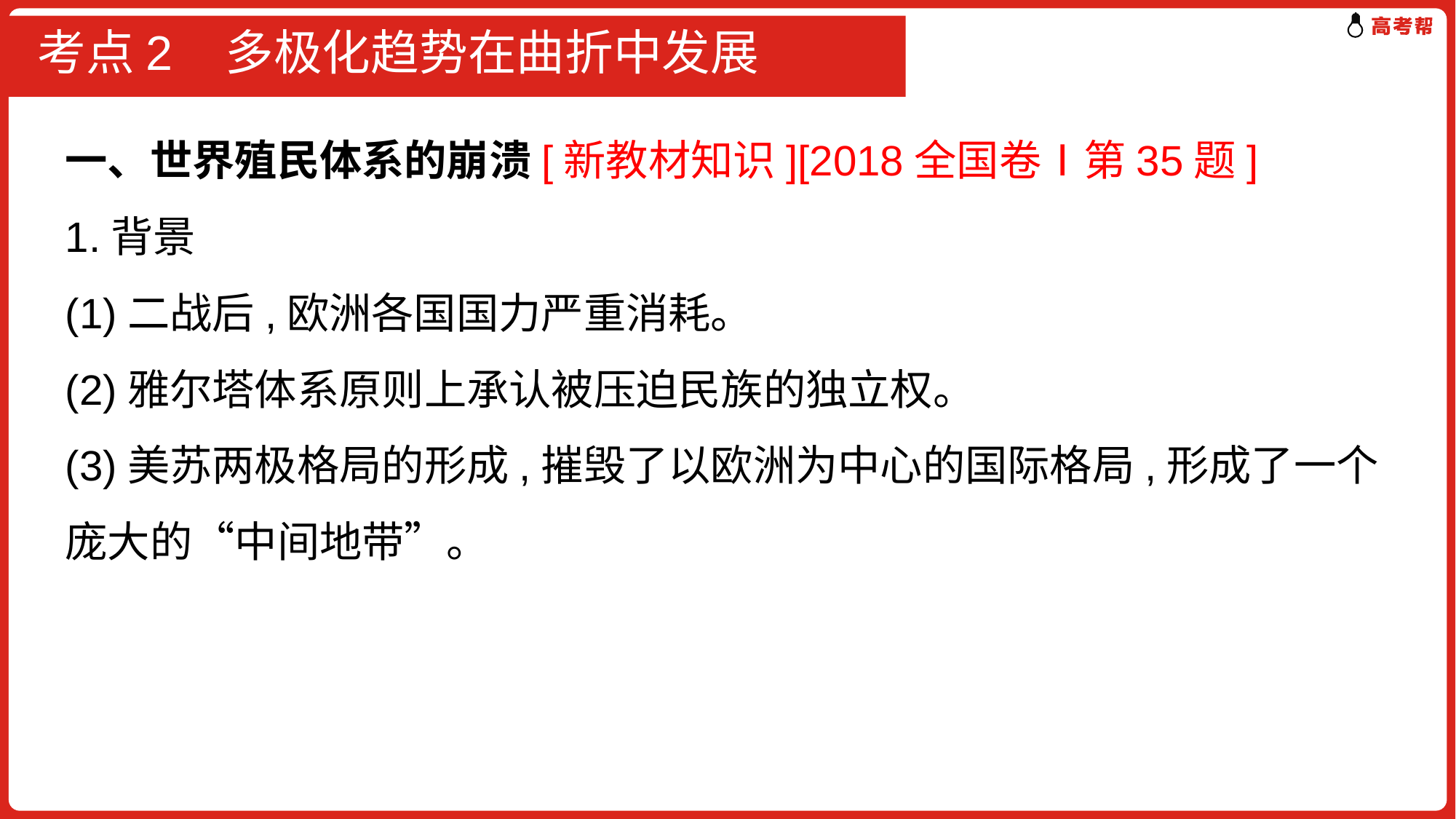

# 考点2   多极化趋势在曲折中发展
一、世界殖民体系的崩溃[新教材知识][2018全国卷Ⅰ第35题]
1.背景
(1)二战后,欧洲各国国力严重消耗。
(2)雅尔塔体系原则上承认被压迫民族的独立权。
(3)美苏两极格局的形成,摧毁了以欧洲为中心的国际格局,形成了一个庞大的“中间地带”。